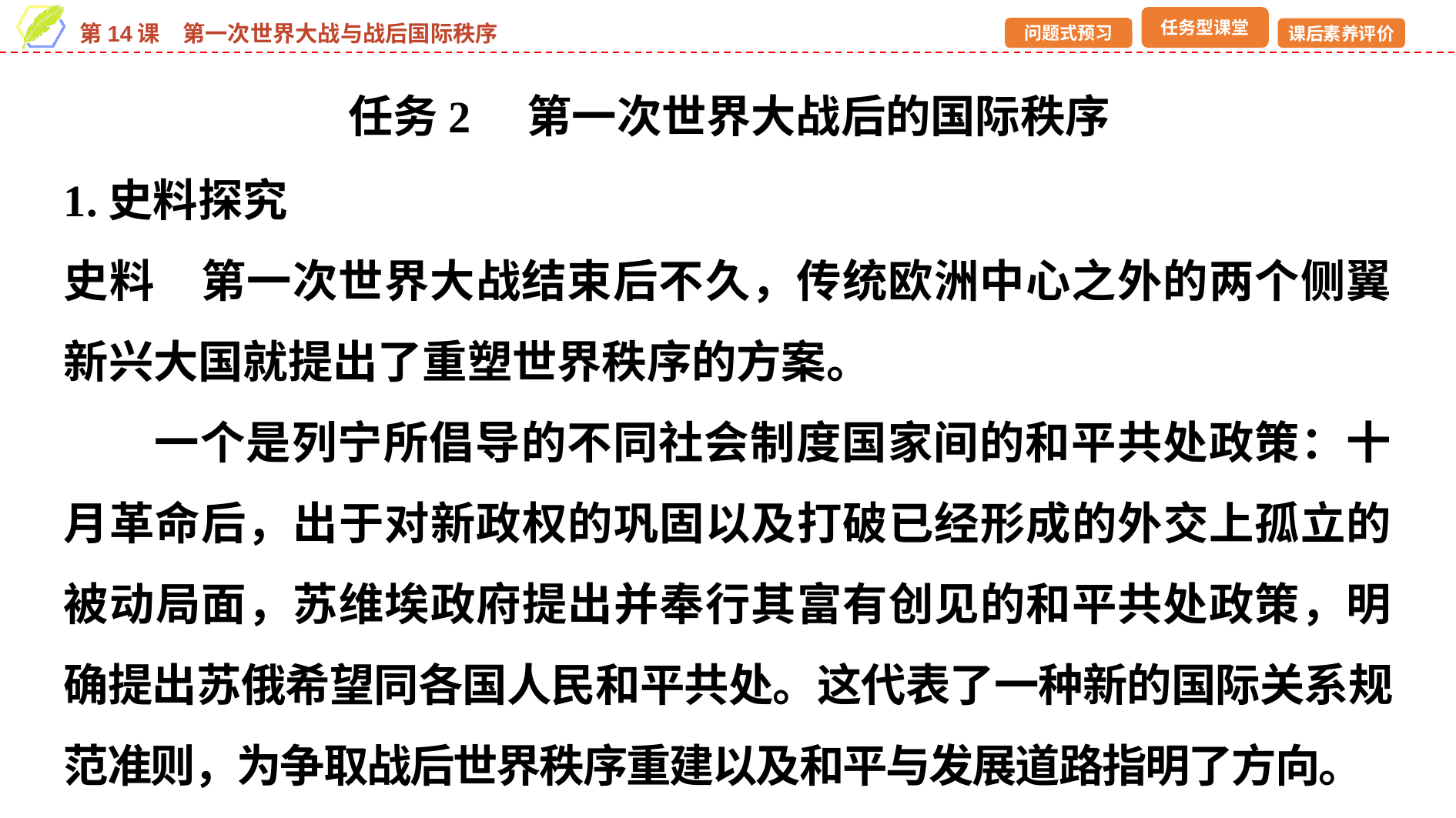

任务2　第一次世界大战后的国际秩序
1.史料探究
史料　第一次世界大战结束后不久，传统欧洲中心之外的两个侧翼新兴大国就提出了重塑世界秩序的方案。
一个是列宁所倡导的不同社会制度国家间的和平共处政策：十月革命后，出于对新政权的巩固以及打破已经形成的外交上孤立的被动局面，苏维埃政府提出并奉行其富有创见的和平共处政策，明确提出苏俄希望同各国人民和平共处。这代表了一种新的国际关系规范准则，为争取战后世界秩序重建以及和平与发展道路指明了方向。